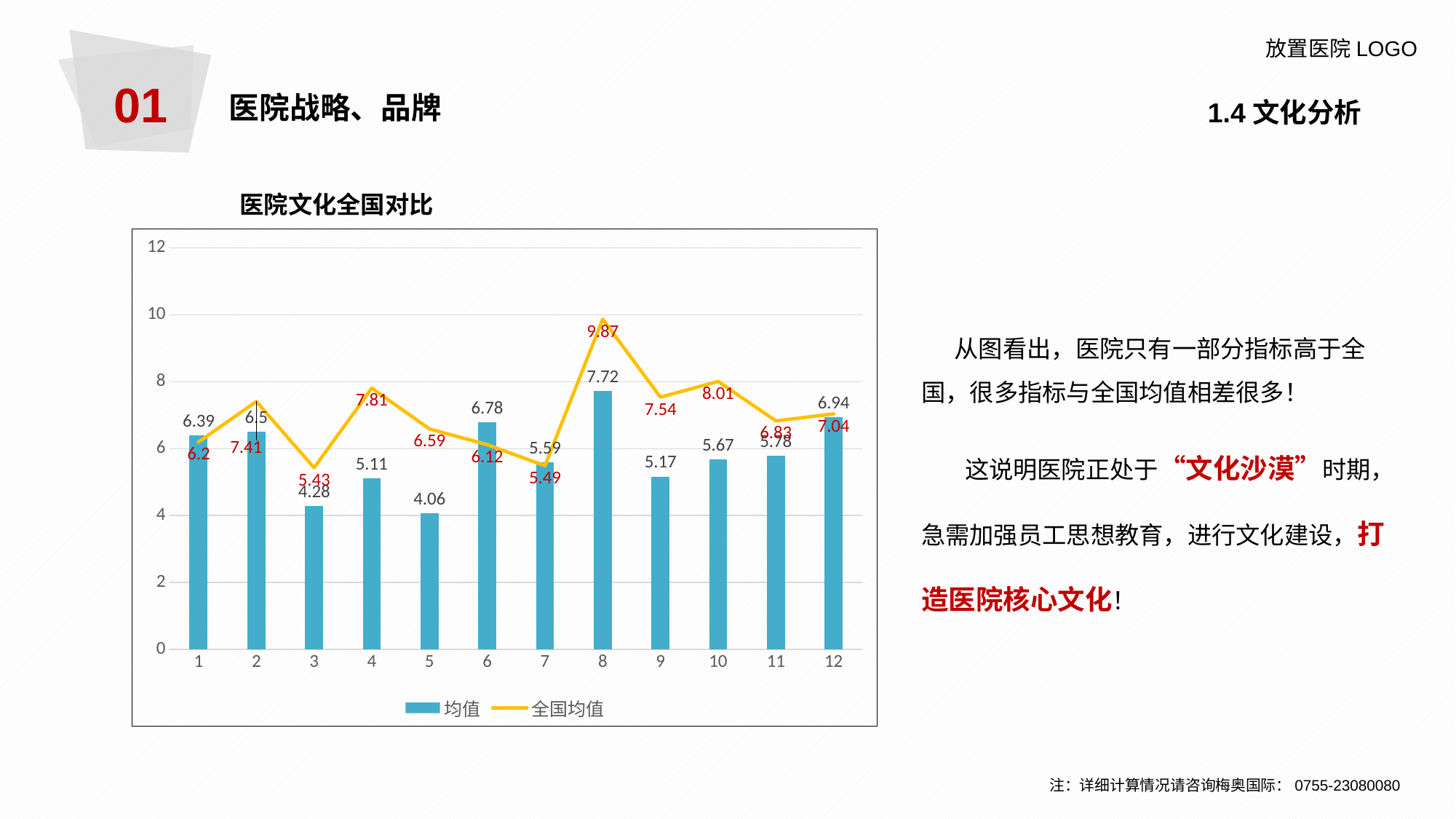

01
放置医院LOGO
医院战略、品牌
1.4文化分析
医院文化全国对比

### Chart

| Category | 均值 | 全国均值 |
|---|---|---|
| 1 | 6.39 | 6.2 |
| 2 | 6.5 | 7.41 |
| 3 | 4.28 | 5.43 |
| 4 | 5.11 | 7.81 |
| 5 | 4.06 | 6.59 |
| 6 | 6.78 | 6.12 |
| 7 | 5.59 | 5.49 |
| 8 | 7.72 | 9.87 |
| 9 | 5.17 | 7.54 |
| 10 | 5.67 | 8.01 |
| 11 | 5.78 | 6.83 |
| 12 | 6.94 | 7.04 |
     从图看出，医院只有一部分指标高于全国，很多指标与全国均值相差很多！
     这说明医院正处于“文化沙漠”时期，
急需加强员工思想教育，进行文化建设，打造医院核心文化！
注：详细计算情况请咨询梅奥国际：0755-23080080